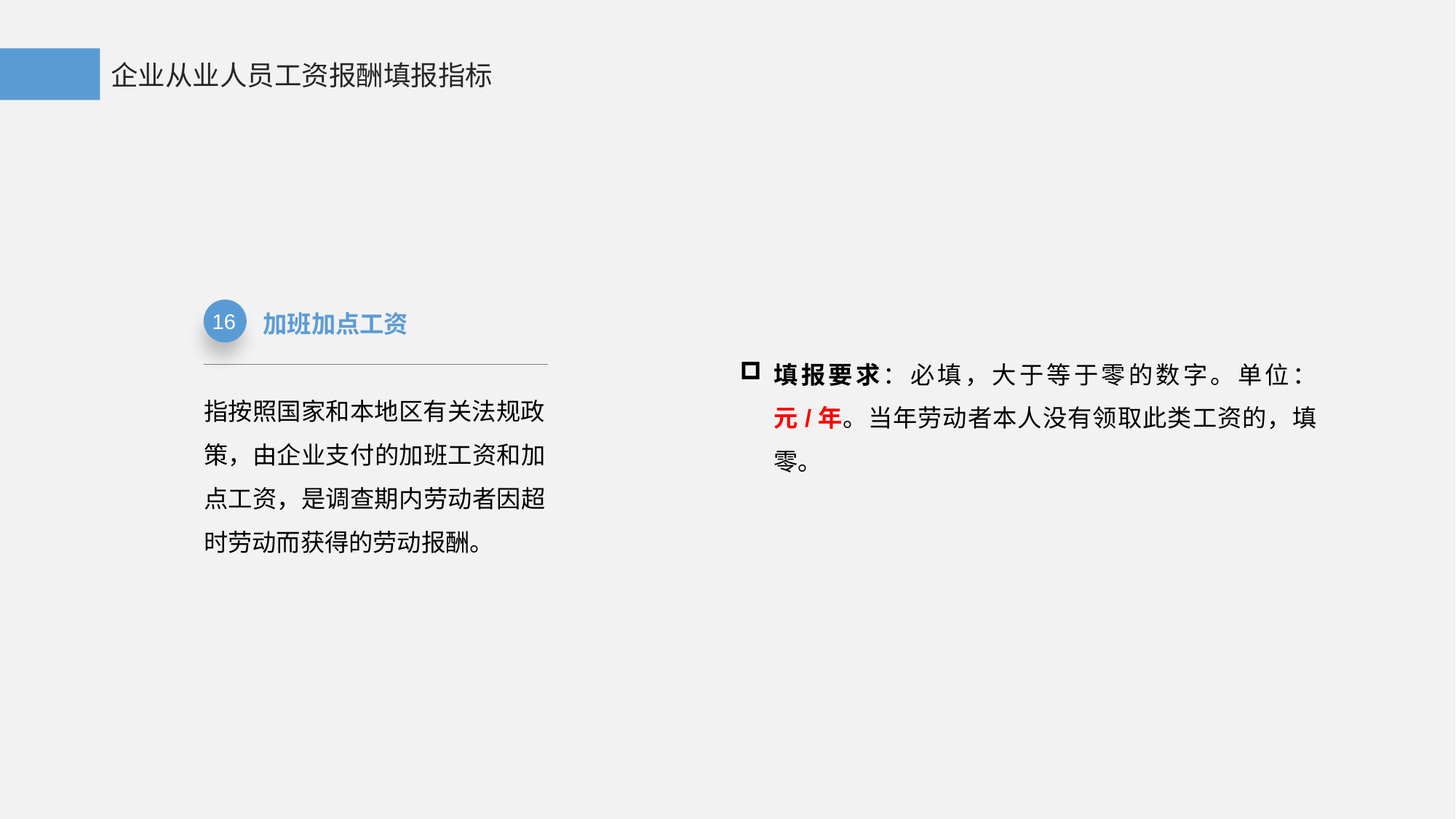

企业从业人员工资报酬填报指标

加班加点工资
16
填报要求：必填，大于等于零的数字。单位：元/年。当年劳动者本人没有领取此类工资的，填零。
指按照国家和本地区有关法规政策，由企业支付的加班工资和加点工资，是调查期内劳动者因超时劳动而获得的劳动报酬。

53